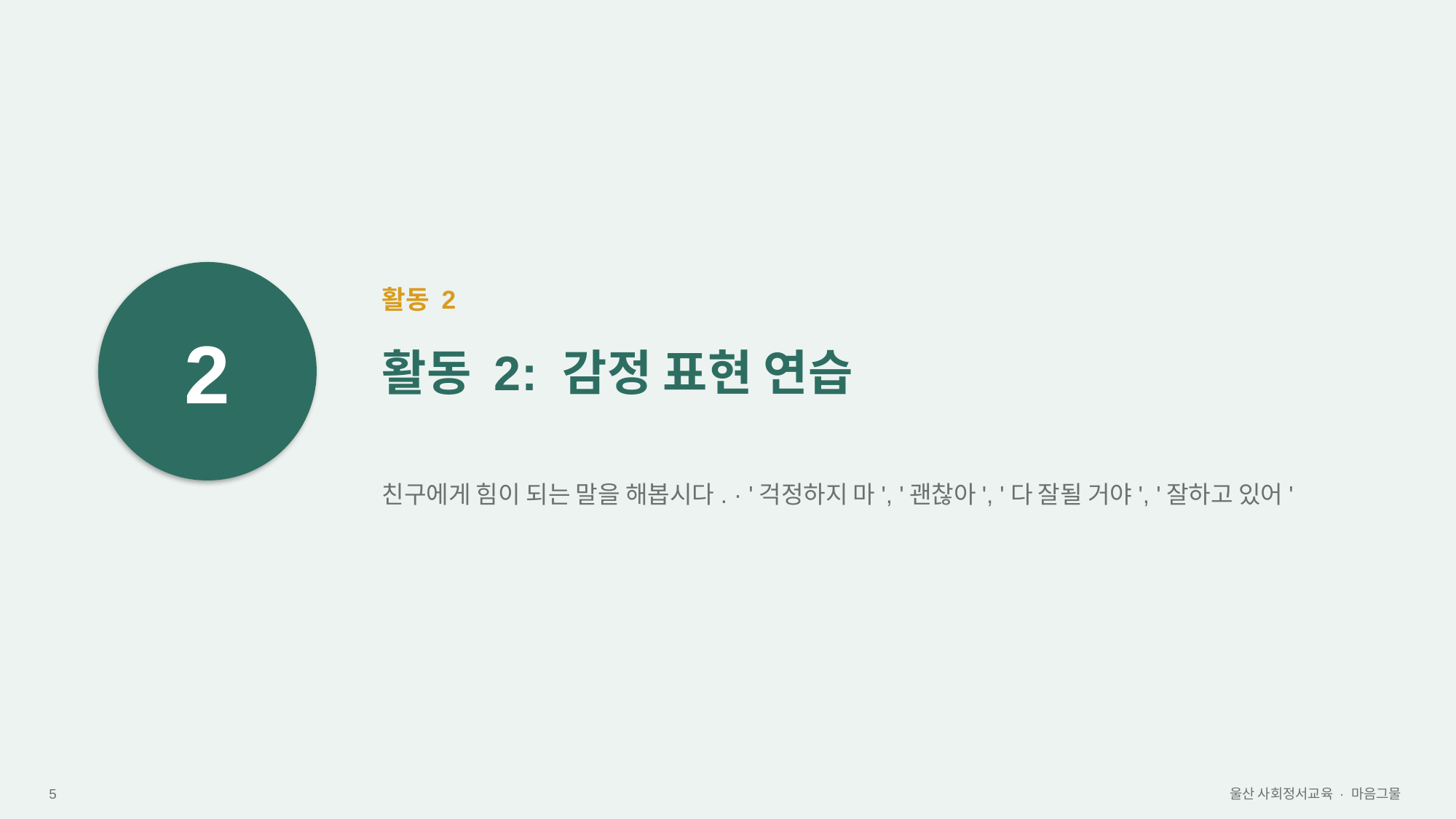

2
활동 2
활동 2: 감정 표현 연습
친구에게 힘이 되는 말을 해봅시다. · '걱정하지 마', '괜찮아', '다 잘될 거야', '잘하고 있어'
5
울산 사회정서교육 · 마음그물